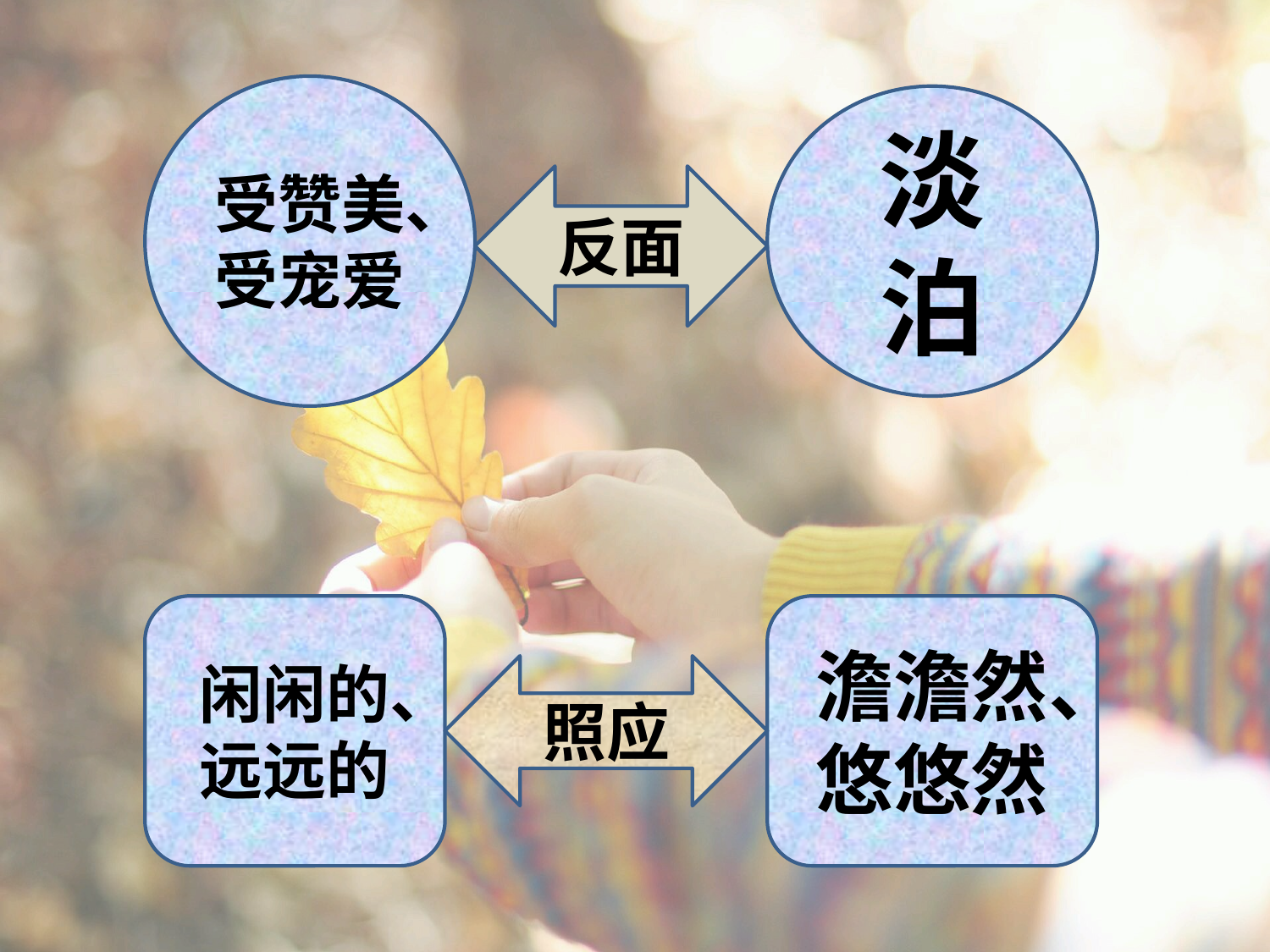

受赞美、
受宠爱
淡泊
反面
闲闲的、
远远的
澹澹然、
悠悠然
照应